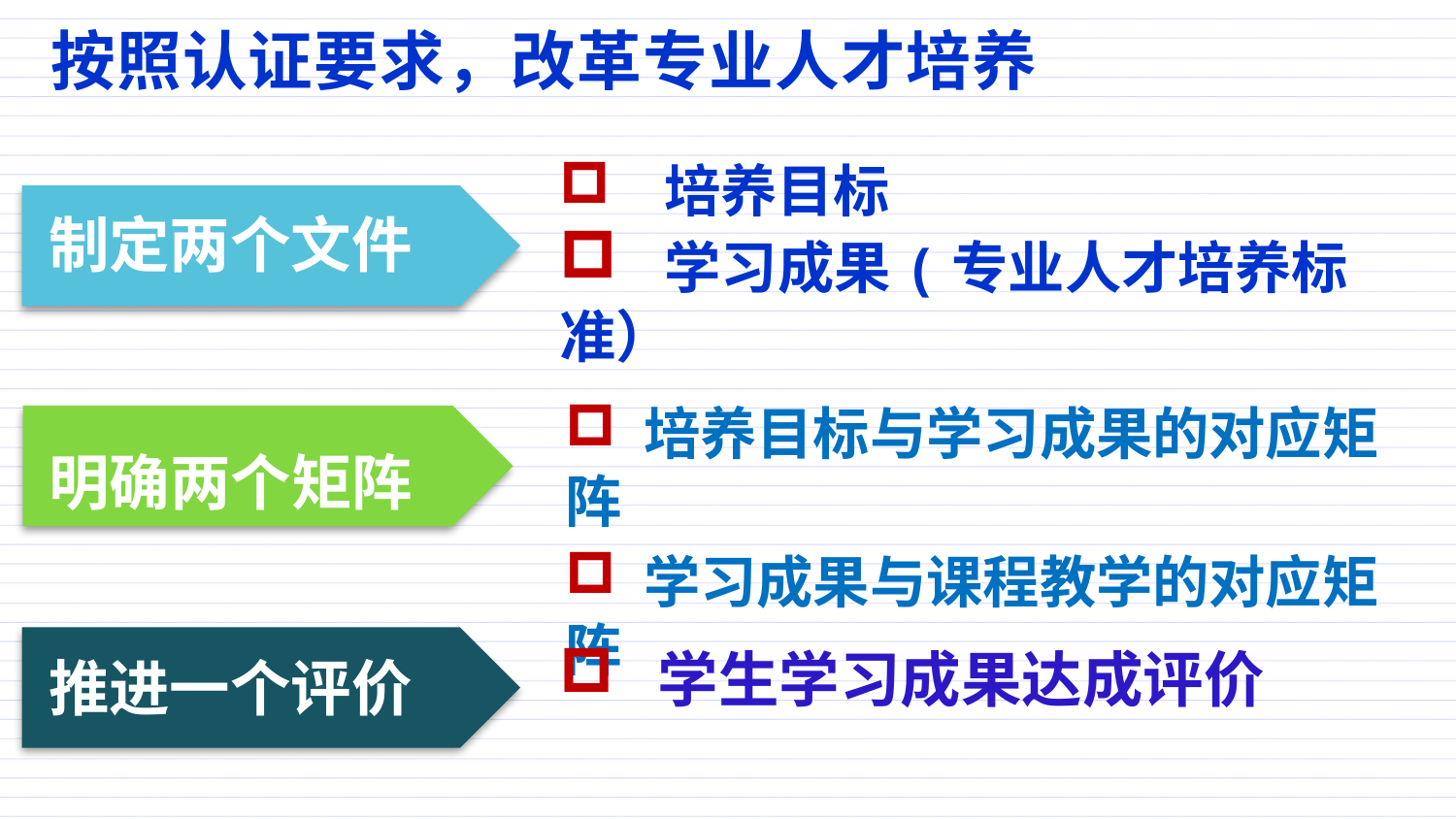

按照认证要求，改革专业人才培养
   培养目标
  学习成果(专业人才培养标准）

制定两个文件
 培养目标与学习成果的对应矩阵
 学习成果与课程教学的对应矩阵

明确两个矩阵

  学生学习成果达成评价
推进一个评价